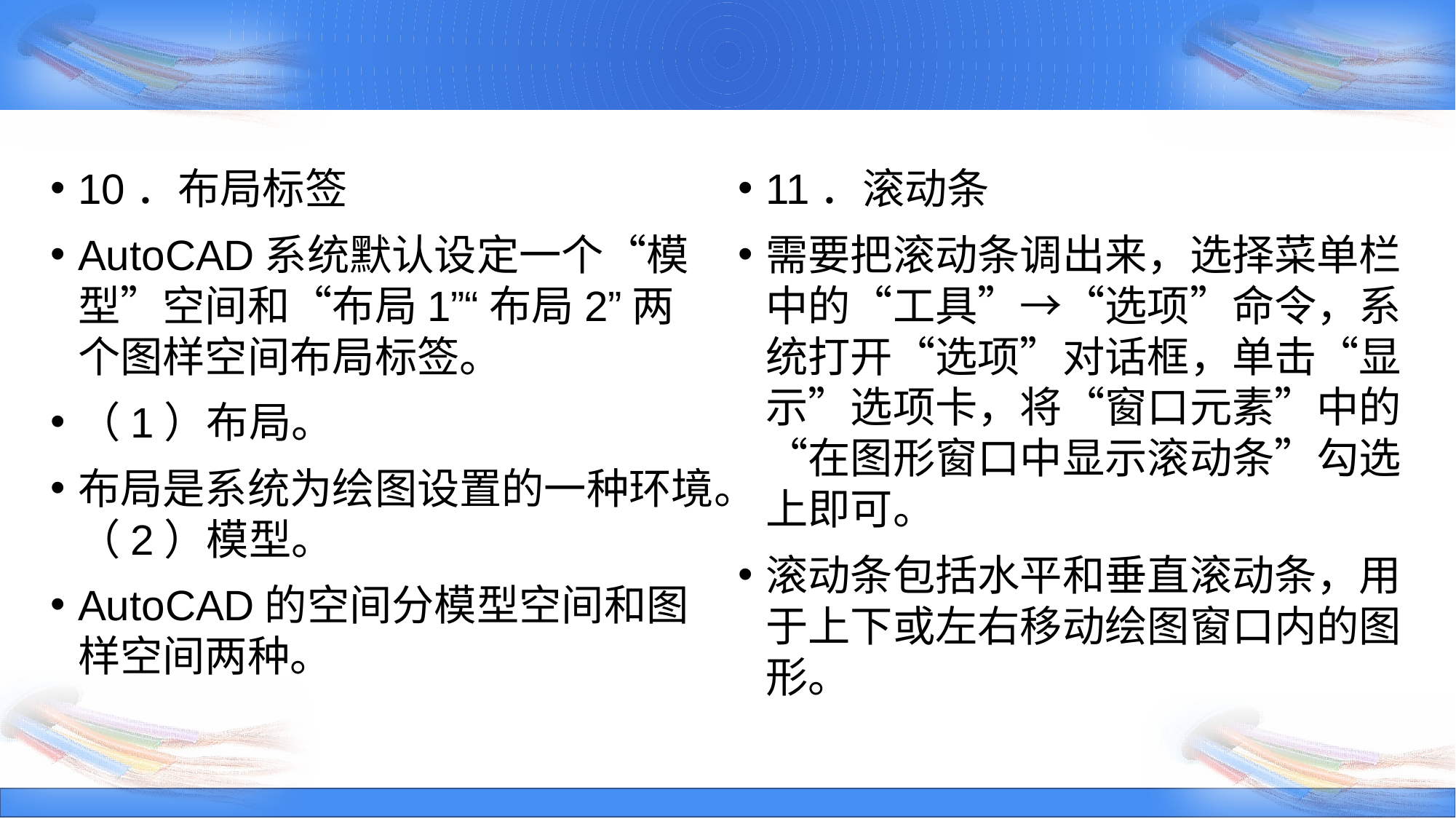

10．布局标签
AutoCAD系统默认设定一个“模型”空间和“布局1”“布局2”两个图样空间布局标签。
（1）布局。
布局是系统为绘图设置的一种环境。（2）模型。
AutoCAD的空间分模型空间和图样空间两种。

11．滚动条
需要把滚动条调出来，选择菜单栏中的“工具”→“选项”命令，系统打开“选项”对话框，单击“显示”选项卡，将“窗口元素”中的“在图形窗口中显示滚动条”勾选上即可。
滚动条包括水平和垂直滚动条，用于上下或左右移动绘图窗口内的图形。